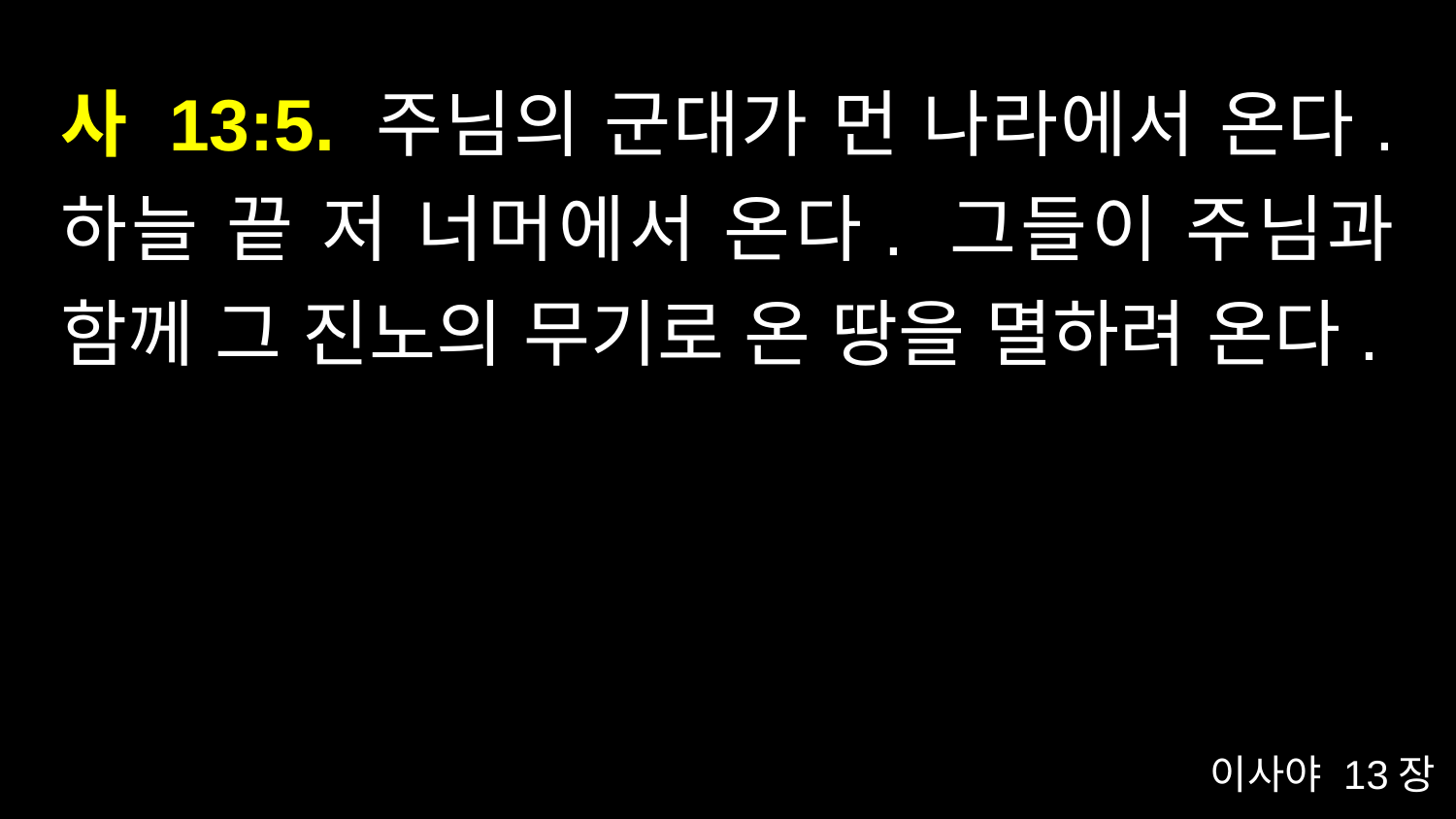

# 사 13:5. 주님의 군대가 먼 나라에서 온다. 하늘 끝 저 너머에서 온다. 그들이 주님과 함께 그 진노의 무기로 온 땅을 멸하려 온다.
이사야 13장